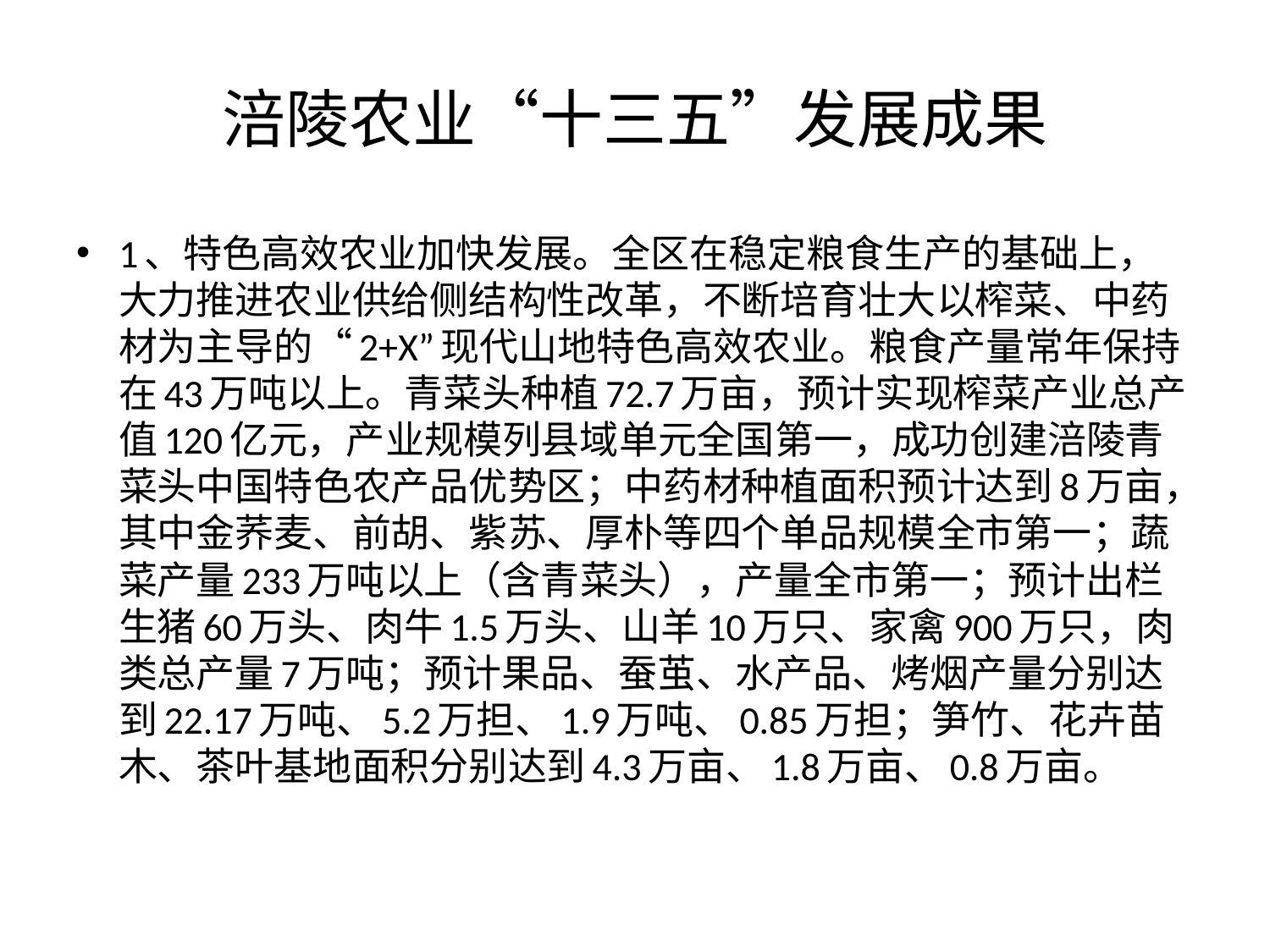

# 涪陵农业“十三五”发展成果
1、特色高效农业加快发展。全区在稳定粮食生产的基础上，大力推进农业供给侧结构性改革，不断培育壮大以榨菜、中药材为主导的“2+X”现代山地特色高效农业。粮食产量常年保持在43万吨以上。青菜头种植72.7万亩，预计实现榨菜产业总产值120亿元，产业规模列县域单元全国第一，成功创建涪陵青菜头中国特色农产品优势区；中药材种植面积预计达到8万亩，其中金荞麦、前胡、紫苏、厚朴等四个单品规模全市第一；蔬菜产量233万吨以上（含青菜头），产量全市第一；预计出栏生猪60万头、肉牛1.5万头、山羊10万只、家禽900万只，肉类总产量7万吨；预计果品、蚕茧、水产品、烤烟产量分别达到22.17万吨、5.2万担、1.9万吨、0.85万担；笋竹、花卉苗木、茶叶基地面积分别达到4.3万亩、1.8万亩、0.8万亩。